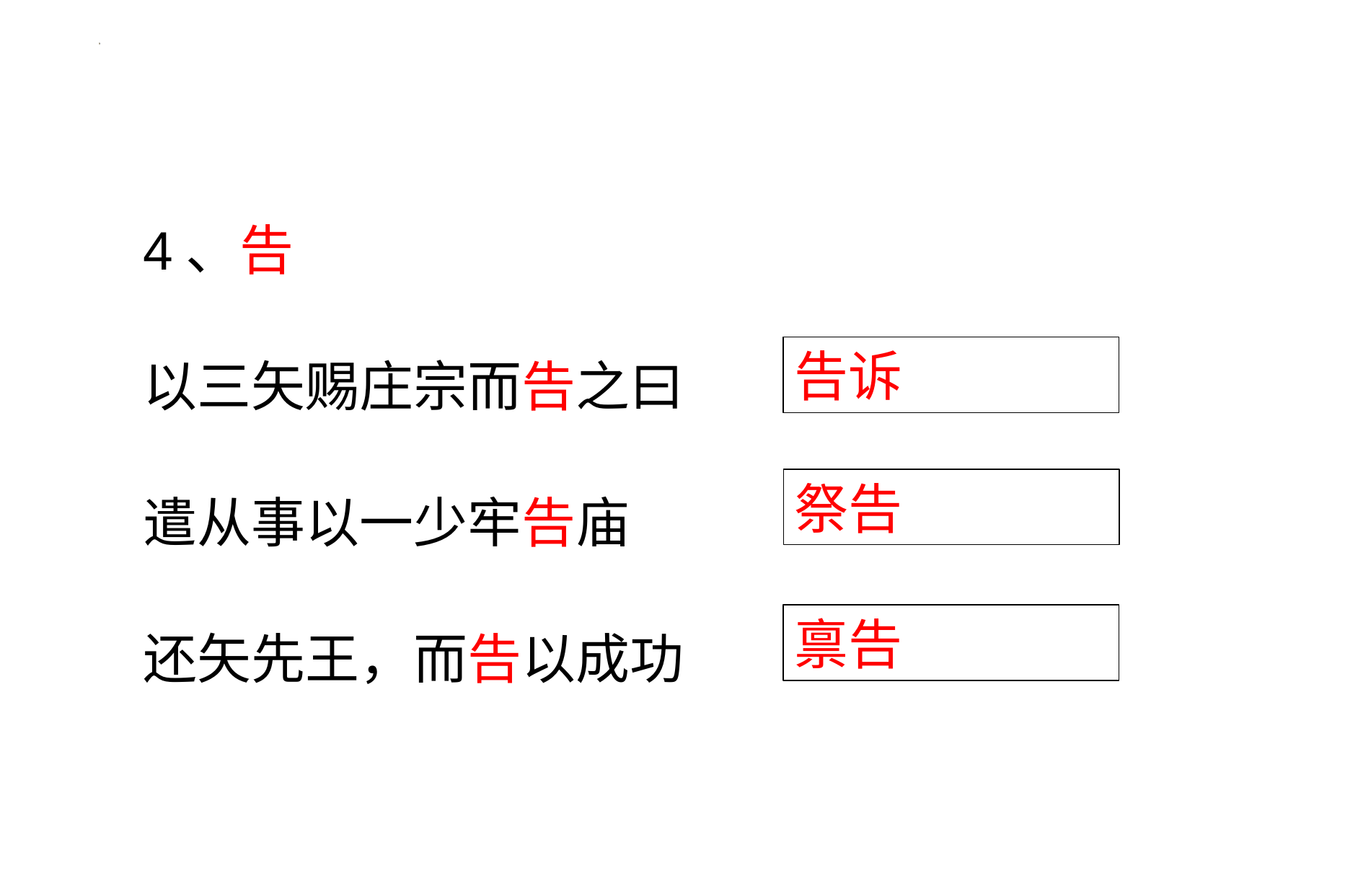

4、告
以三矢赐庄宗而告之曰
遣从事以一少牢告庙
还矢先王，而告以成功

告诉
祭告
禀告